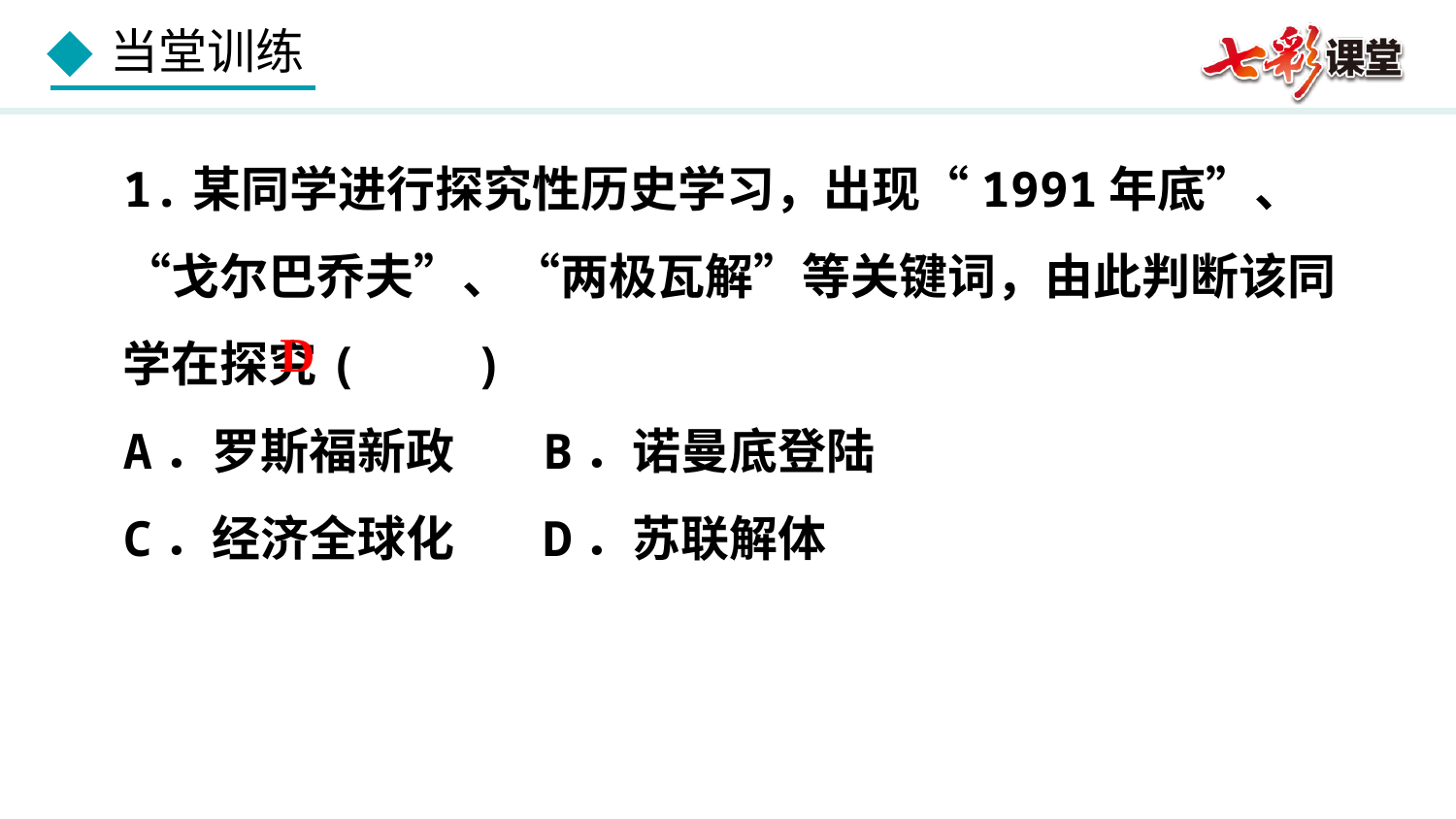

1.某同学进行探究性历史学习，出现“1991年底”、“戈尔巴乔夫”、“两极瓦解”等关键词，由此判断该同学在探究(    )
A．罗斯福新政       B．诺曼底登陆
C．经济全球化       D．苏联解体
D